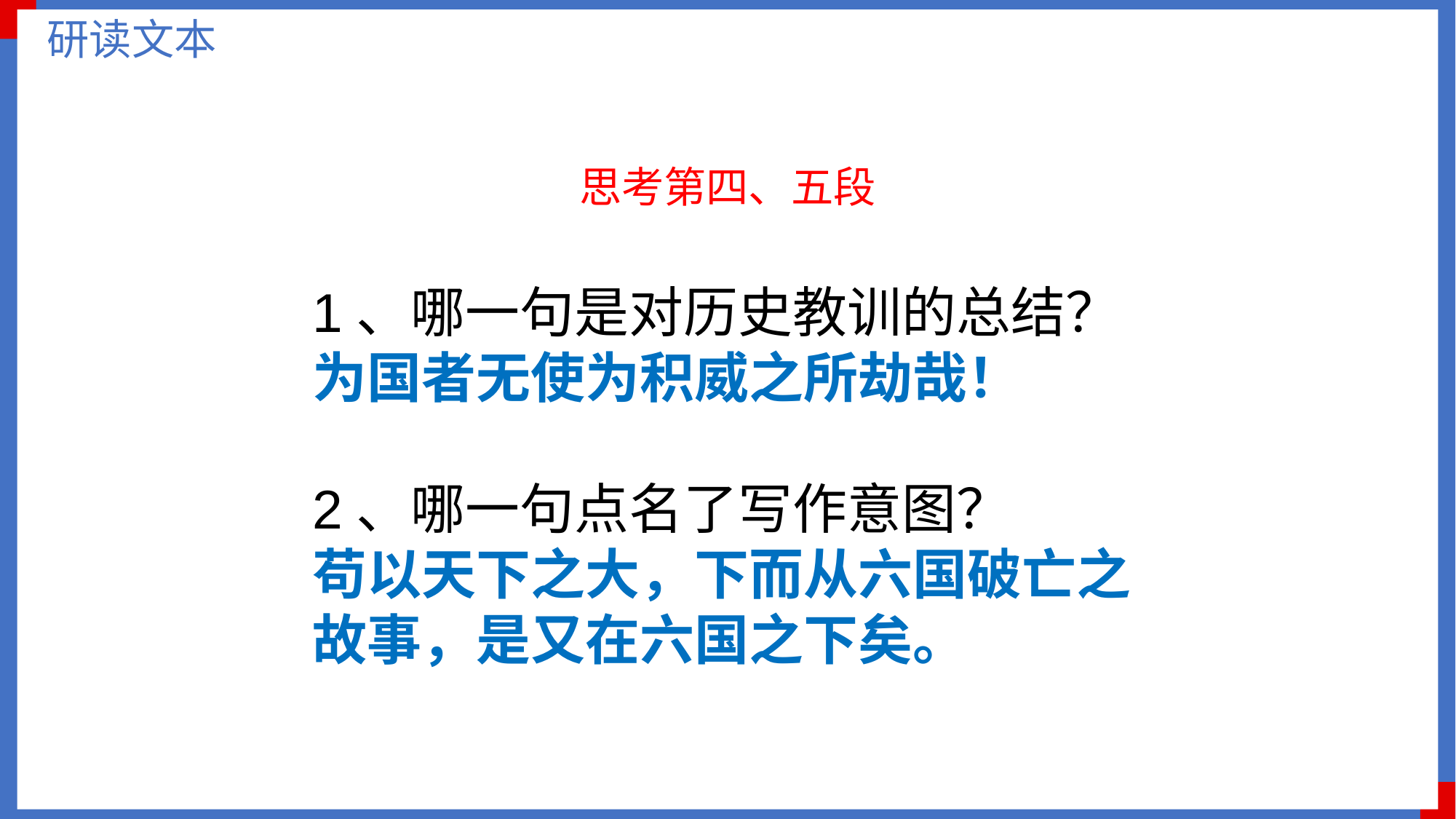

研读文本
思考第四、五段
1、哪一句是对历史教训的总结？
为国者无使为积威之所劫哉！

2、哪一句点名了写作意图？
苟以天下之大，下而从六国破亡之故事，是又在六国之下矣。